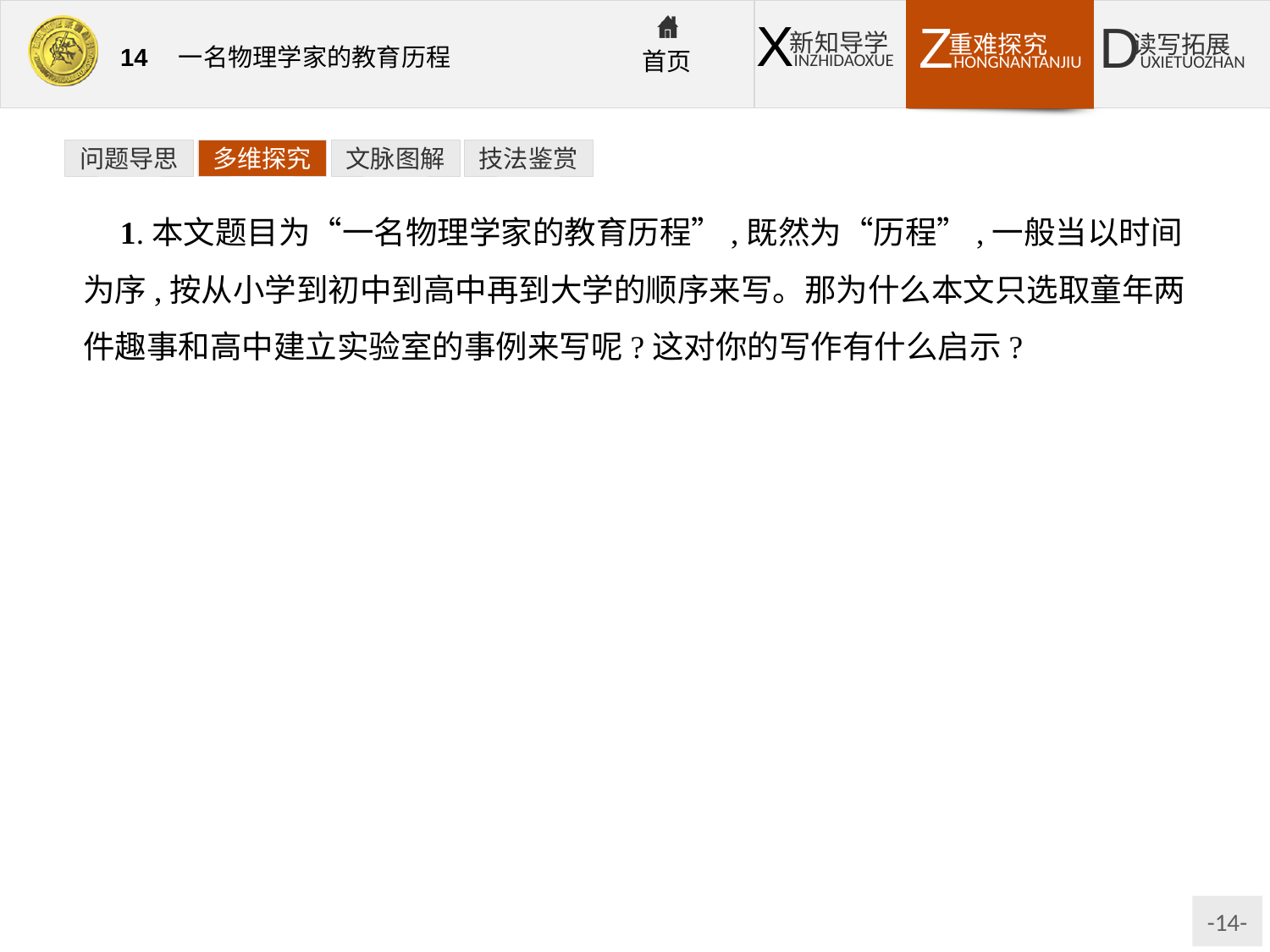

问题导思
多维探究
文脉图解
技法鉴赏
1.本文题目为“一名物理学家的教育历程”,既然为“历程”,一般当以时间为序,按从小学到初中到高中再到大学的顺序来写。那为什么本文只选取童年两件趣事和高中建立实验室的事例来写呢?这对你的写作有什么启示?
提示:在作者这位物理学家的教育历程中一定有很多值得写的事件,但本文不仅仅是简单地向大家讲述成长故事,它还有着深刻的科学内涵。在作者看来,想象力、兴趣和实验精神对科学家的成长、成功而言,是至关重要的。所以作者便打破常规方式,只选择童年的两件趣事和高中时建立实验室这三个能够很好地体现这三层内涵的事件来写,突出他成长为一名“物理学家”的“教育历程”,并不旁及其他成长的经验。
这对于我们写作的启示:形式为内容服务,选材剪裁时一定要考虑内容和中心的关系,重要则详写,一般则略写,无用则不写。